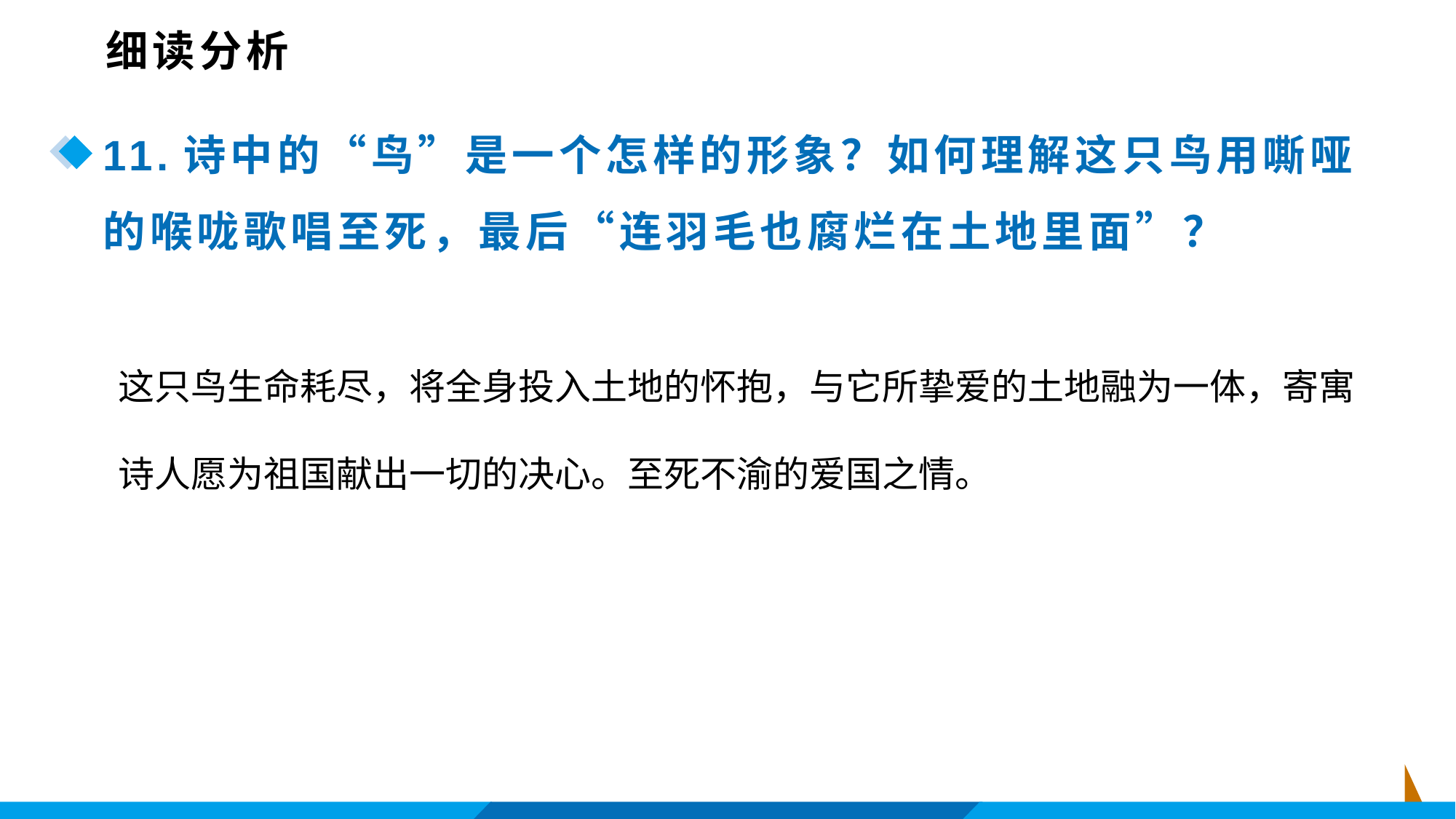

细读分析
11.诗中的“鸟”是一个怎样的形象？如何理解这只鸟用嘶哑的喉咙歌唱至死，最后“连羽毛也腐烂在土地里面”？

这只鸟生命耗尽，将全身投入土地的怀抱，与它所挚爱的土地融为一体，寄寓诗人愿为祖国献出一切的决心。至死不渝的爱国之情。